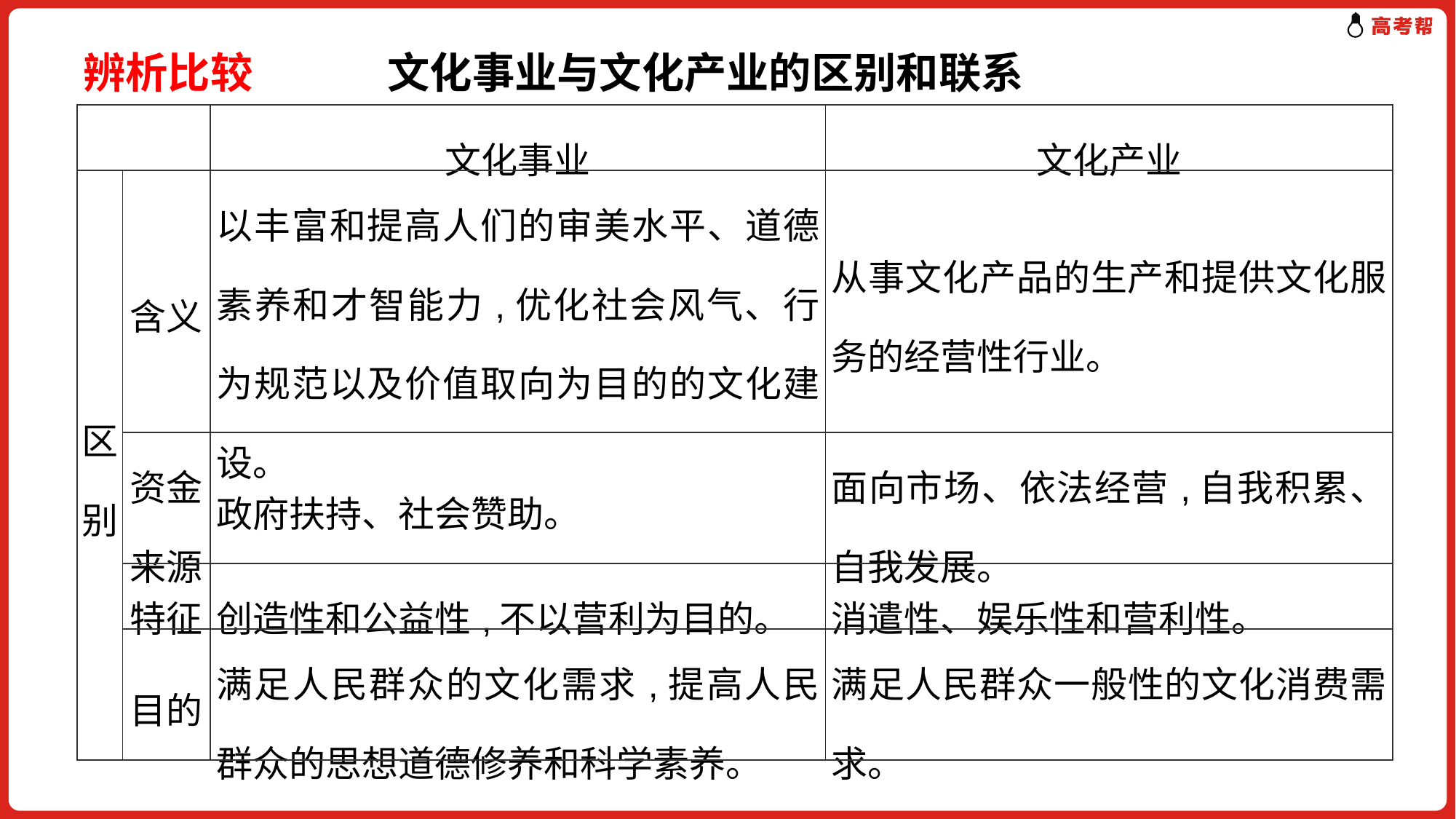

辨析比较              文化事业与文化产业的区别和联系
|  |  | 文化事业 | 文化产业 |
| --- | --- | --- | --- |
| 区别 | 含义 | 以丰富和提高人们的审美水平、道德素养和才智能力,优化社会风气、行为规范以及价值取向为目的的文化建设。 | 从事文化产品的生产和提供文化服务的经营性行业。 |
|  | 资金来源 | 政府扶持、社会赞助。 | 面向市场、依法经营,自我积累、自我发展。 |
|  | 特征 | 创造性和公益性,不以营利为目的。 | 消遣性、娱乐性和营利性。 |
|  | 目的 | 满足人民群众的文化需求,提高人民群众的思想道德修养和科学素养。 | 满足人民群众一般性的文化消费需求。 |